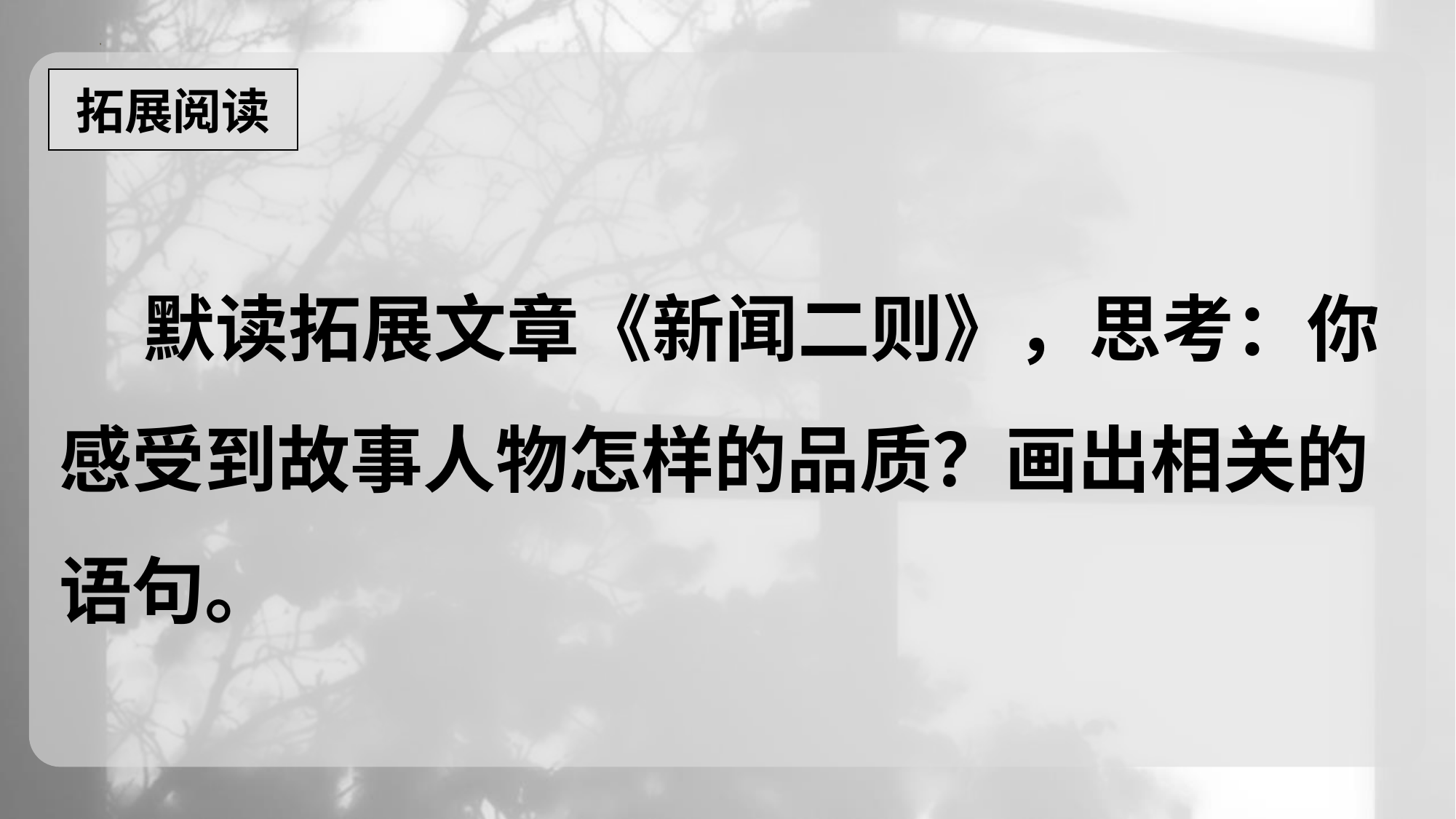

拓展阅读
    默读拓展文章《新闻二则》，思考：你感受到故事人物怎样的品质？画出相关的语句。